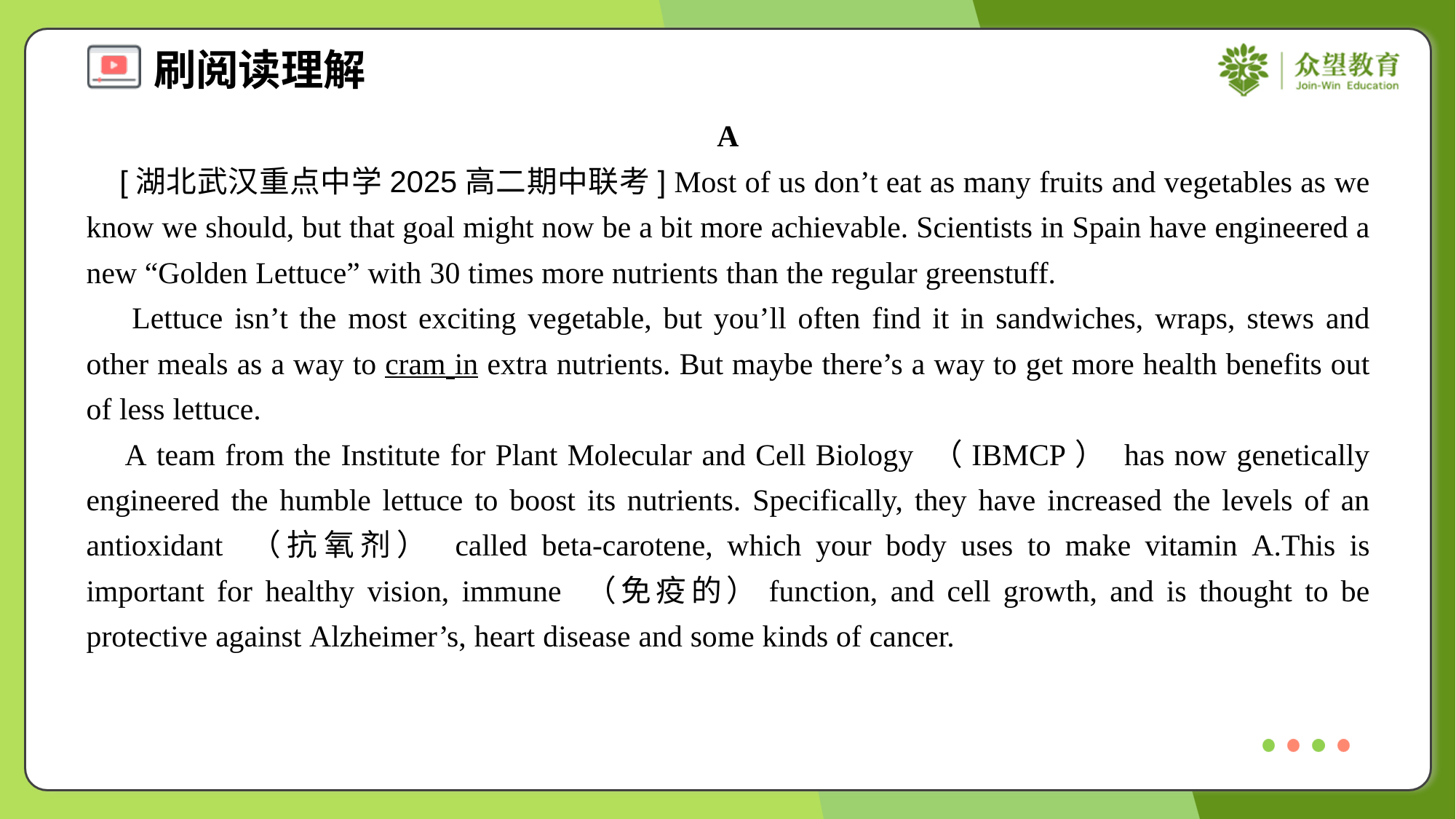

A
    [湖北武汉重点中学2025高二期中联考] Most of us don’t eat as many fruits and vegetables as we know we should, but that goal might now be a bit more achievable. Scientists in Spain have engineered a new “Golden Lettuce” with 30 times more nutrients than the regular greenstuff.
    Lettuce isn’t the most exciting vegetable, but you’ll often find it in sandwiches, wraps, stews and other meals as a way to cram in extra nutrients. But maybe there’s a way to get more health benefits out of less lettuce.
    A team from the Institute for Plant Molecular and Cell Biology （IBMCP） has now genetically engineered the humble lettuce to boost its nutrients. Specifically, they have increased the levels of an antioxidant （抗氧剂） called beta-carotene, which your body uses to make vitamin A.This is important for healthy vision, immune （免疫的）function, and cell growth, and is thought to be protective against Alzheimer’s, heart disease and some kinds of cancer.